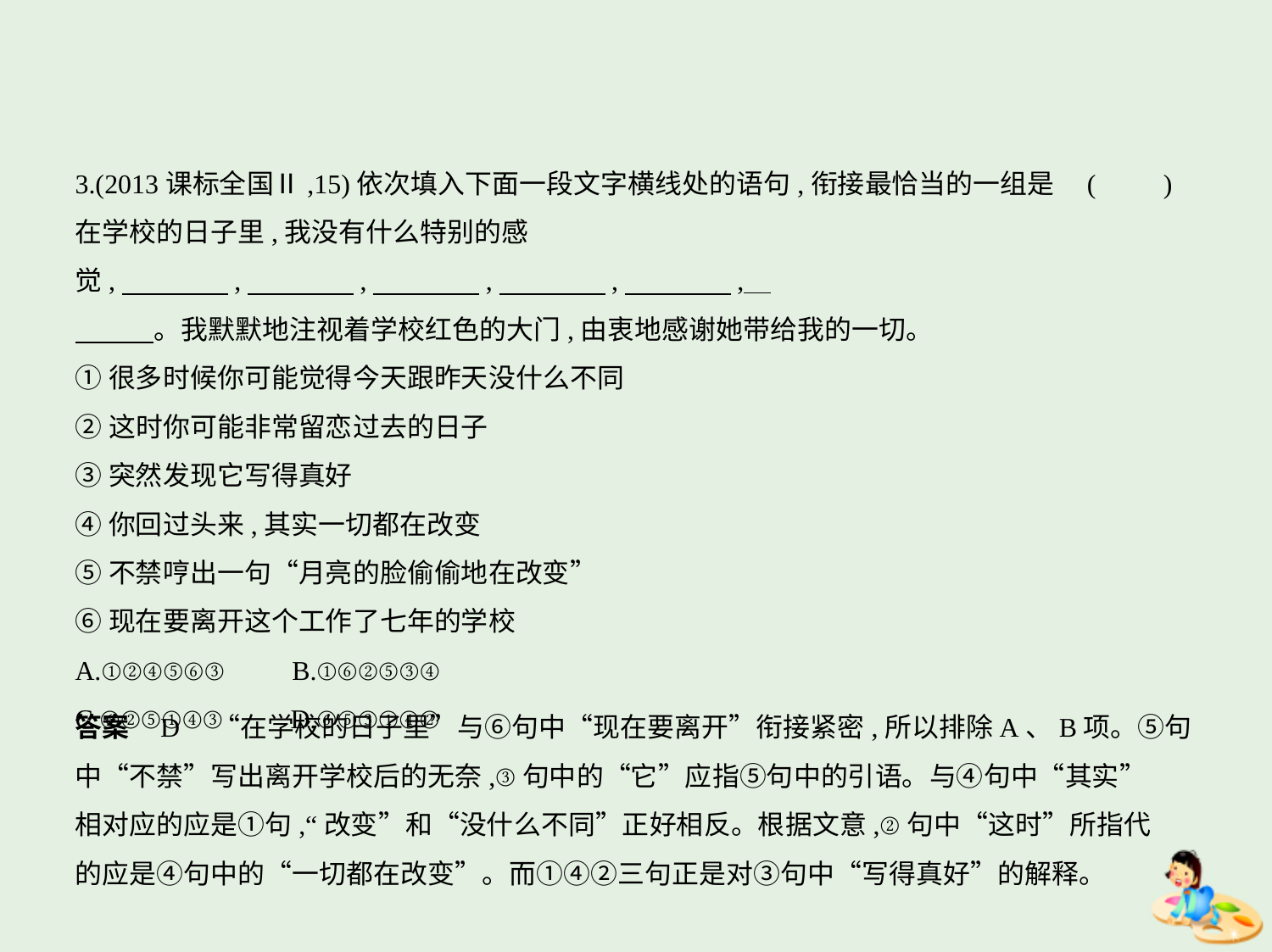

3.(2013课标全国Ⅱ,15)依次填入下面一段文字横线处的语句,衔接最恰当的一组是 (　　)
在学校的日子里,我没有什么特别的感觉,　　　    ,　　　    ,　　　    ,　　　    ,　　　    ,    
　　    。我默默地注视着学校红色的大门,由衷地感谢她带给我的一切。
①很多时候你可能觉得今天跟昨天没什么不同
②这时你可能非常留恋过去的日子
③突然发现它写得真好
④你回过头来,其实一切都在改变
⑤不禁哼出一句“月亮的脸偷偷地在改变”
⑥现在要离开这个工作了七年的学校
A.①②④⑤⑥③　　B.①⑥②⑤③④
C.⑥②⑤①④③　　D.⑥⑤③①④②
答案    D　“在学校的日子里”与⑥句中“现在要离开”衔接紧密,所以排除A、B项。⑤句
中“不禁”写出离开学校后的无奈,③句中的“它”应指⑤句中的引语。与④句中“其实”
相对应的应是①句,“改变”和“没什么不同”正好相反。根据文意,②句中“这时”所指代
的应是④句中的“一切都在改变”。而①④②三句正是对③句中“写得真好”的解释。